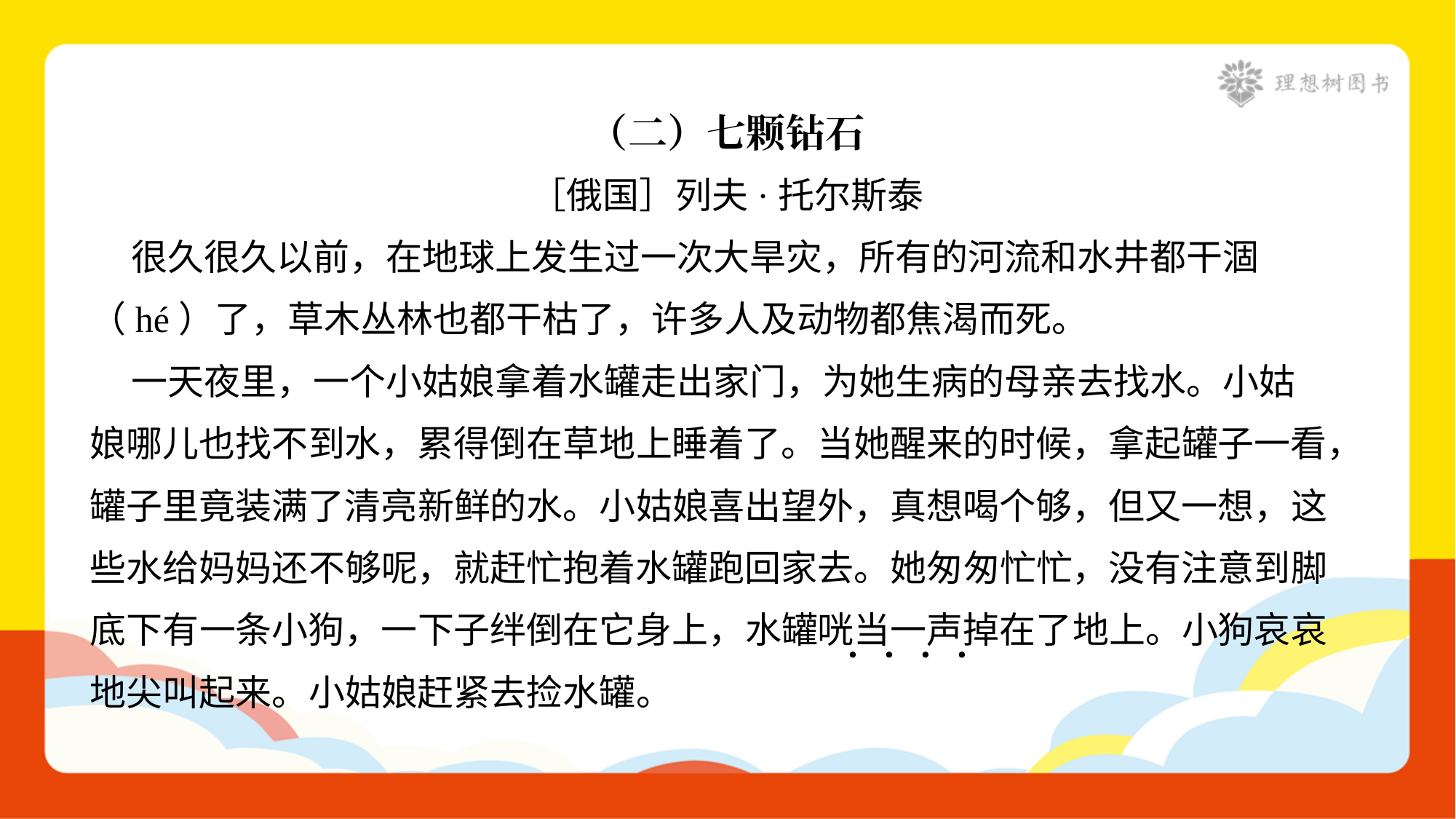

（二）七颗钻石
［俄国］列夫·托尔斯泰
    很久很久以前，在地球上发生过一次大旱灾，所有的河流和水井都干涸
（hé）了，草木丛林也都干枯了，许多人及动物都焦渴而死。
    一天夜里，一个小姑娘拿着水罐走出家门，为她生病的母亲去找水。小姑
娘哪儿也找不到水，累得倒在草地上睡着了。当她醒来的时候，拿起罐子一看，
罐子里竟装满了清亮新鲜的水。小姑娘喜出望外，真想喝个够，但又一想，这
些水给妈妈还不够呢，就赶忙抱着水罐跑回家去。她匆匆忙忙，没有注意到脚
底下有一条小狗，一下子绊倒在它身上，水罐咣当一声掉在了地上。小狗哀哀
地尖叫起来。小姑娘赶紧去捡水罐。